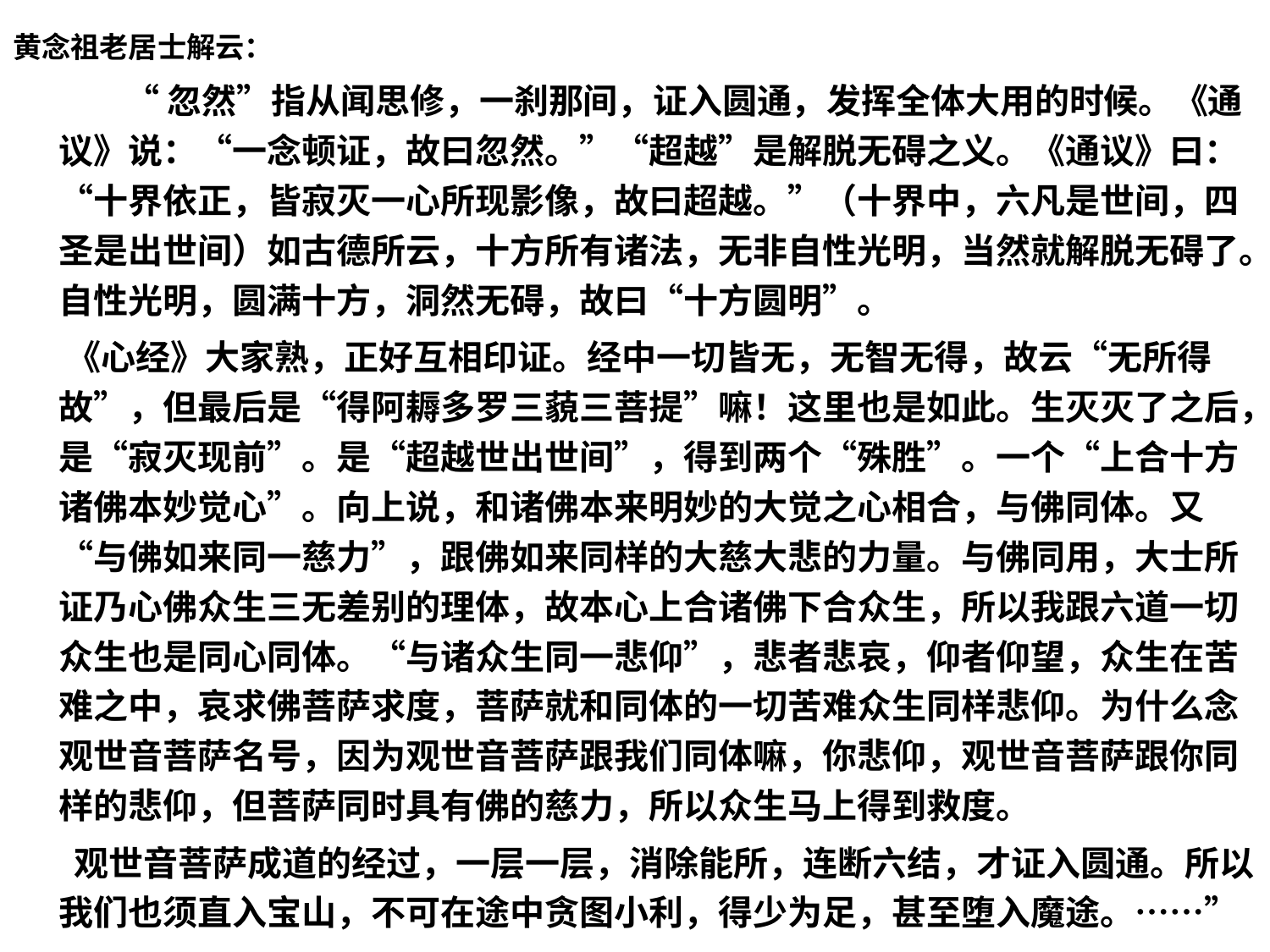

黄念祖老居士解云：
                   “忽然”指从闻思修，一刹那间，证入圆通，发挥全体大用的时候。《通议》说：“一念顿证，故曰忽然。”“超越”是解脱无碍之义。《通议》曰：“十界依正，皆寂灭一心所现影像，故曰超越。”（十界中，六凡是世间，四圣是出世间）如古德所云，十方所有诸法，无非自性光明，当然就解脱无碍了。自性光明，圆满十方，洞然无碍，故曰“十方圆明”。
      《心经》大家熟，正好互相印证。经中一切皆无，无智无得，故云“无所得故”，但最后是“得阿耨多罗三藐三菩提”嘛！这里也是如此。生灭灭了之后，是“寂灭现前”。是“超越世出世间”，得到两个“殊胜”。一个“上合十方诸佛本妙觉心”。向上说，和诸佛本来明妙的大觉之心相合，与佛同体。又“与佛如来同一慈力”，跟佛如来同样的大慈大悲的力量。与佛同用，大士所证乃心佛众生三无差别的理体，故本心上合诸佛下合众生，所以我跟六道一切众生也是同心同体。“与诸众生同一悲仰”，悲者悲哀，仰者仰望，众生在苦难之中，哀求佛菩萨求度，菩萨就和同体的一切苦难众生同样悲仰。为什么念观世音菩萨名号，因为观世音菩萨跟我们同体嘛，你悲仰，观世音菩萨跟你同样的悲仰，但菩萨同时具有佛的慈力，所以众生马上得到救度。
       观世音菩萨成道的经过，一层一层，消除能所，连断六结，才证入圆通。所以我们也须直入宝山，不可在途中贪图小利，得少为足，甚至堕入魔途。……”